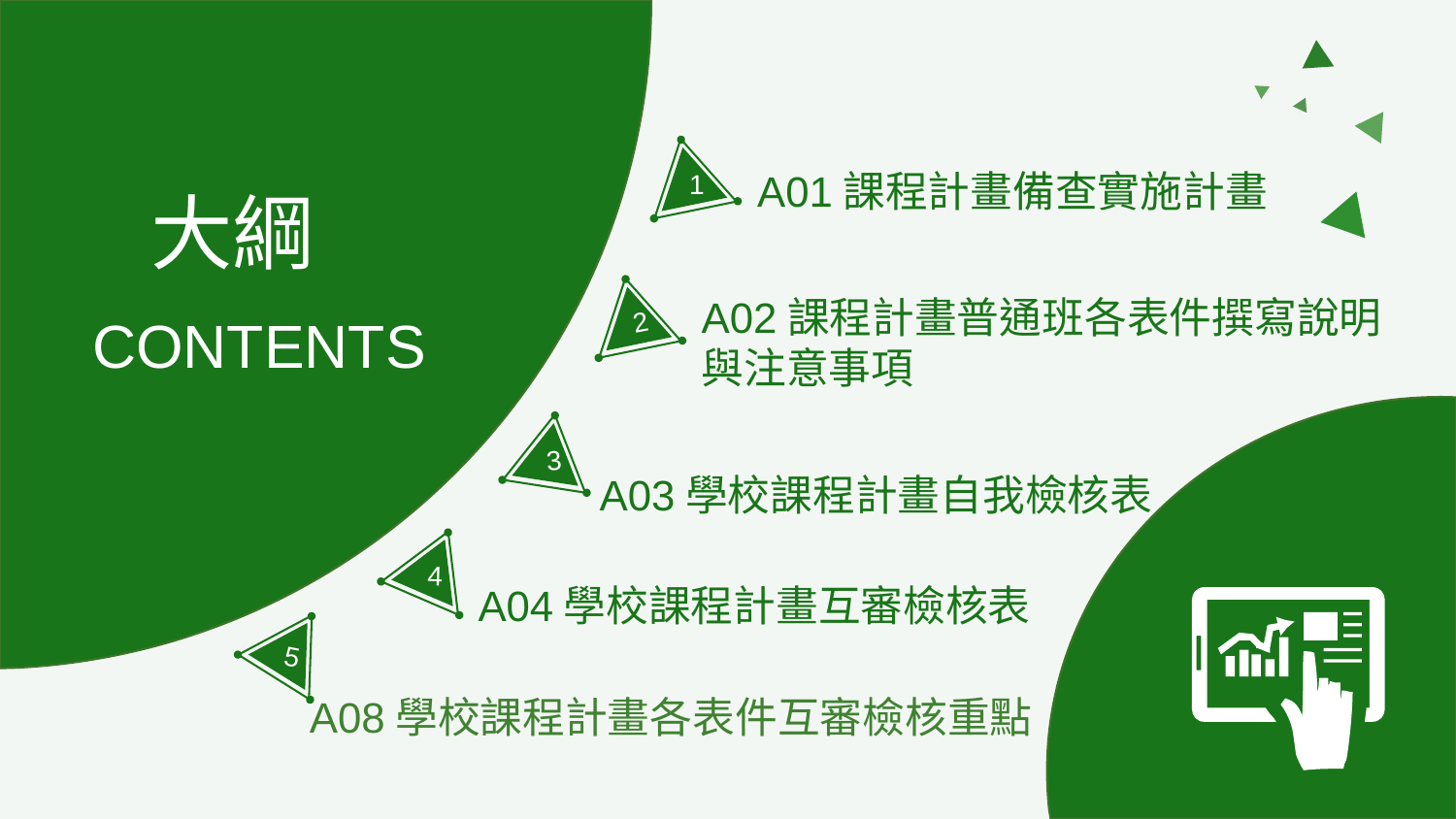

大綱
CONTENTS

1
A01課程計畫備查實施計畫

2
A02課程計畫普通班各表件撰寫說明與注意事項

3
A03學校課程計畫自我檢核表

4
A04學校課程計畫互審檢核表

5
A08學校課程計畫各表件互審檢核重點